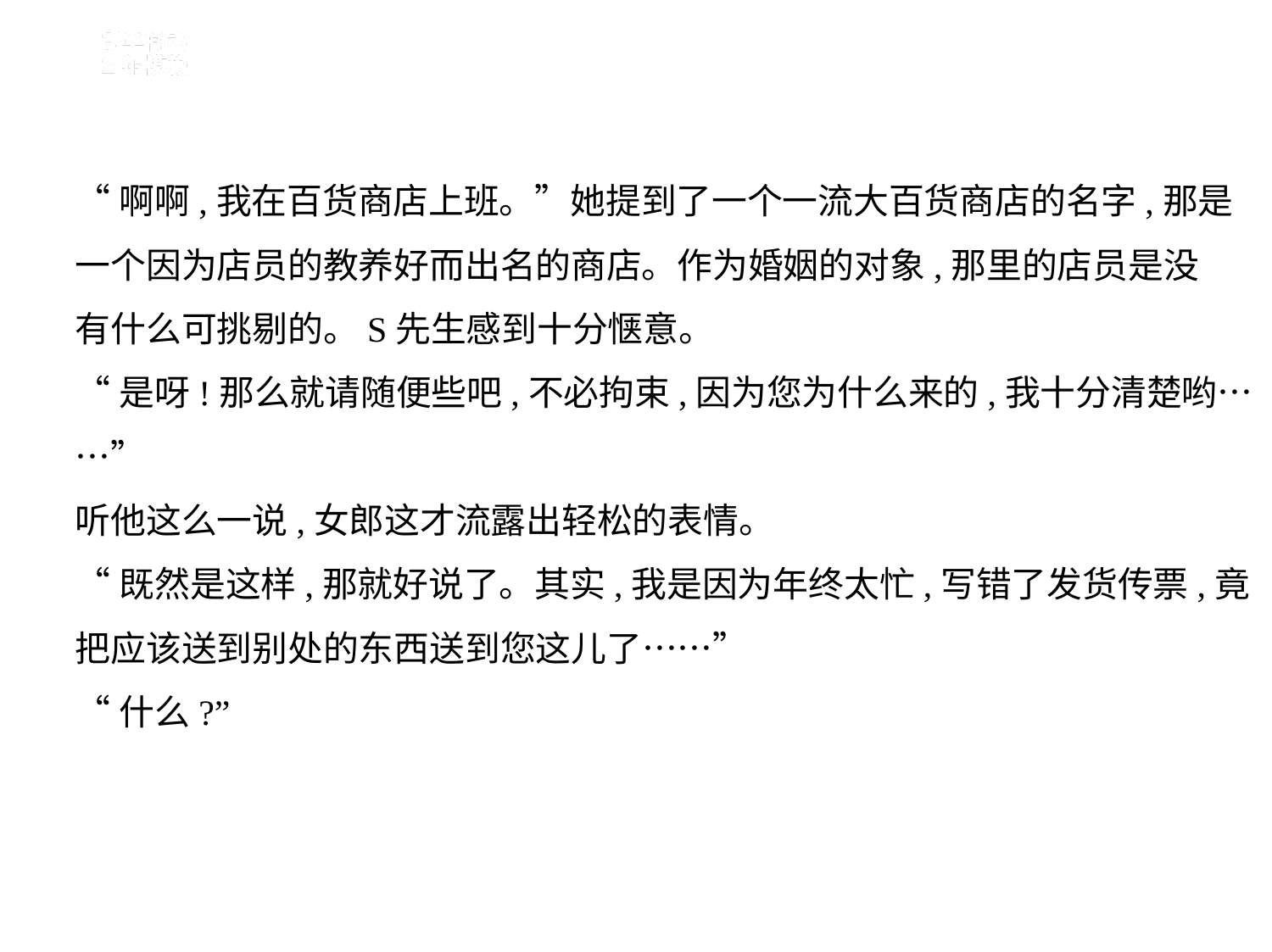

“啊啊,我在百货商店上班。”她提到了一个一流大百货商店的名字,那是
一个因为店员的教养好而出名的商店。作为婚姻的对象,那里的店员是没
有什么可挑剔的。S先生感到十分惬意。
“是呀!那么就请随便些吧,不必拘束,因为您为什么来的,我十分清楚哟…
…”
听他这么一说,女郎这才流露出轻松的表情。
“既然是这样,那就好说了。其实,我是因为年终太忙,写错了发货传票,竟
把应该送到别处的东西送到您这儿了……”
“什么?”